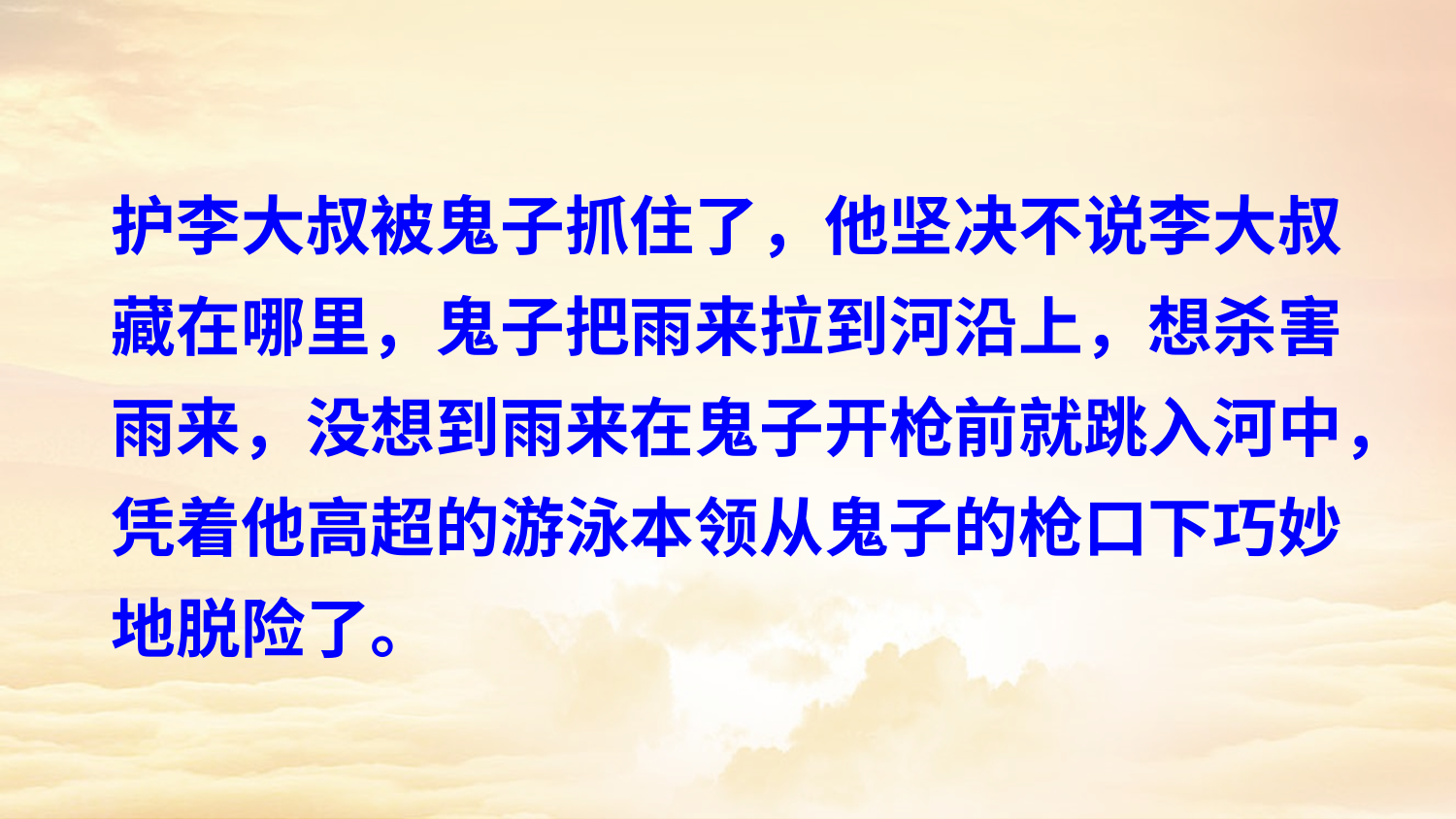

护李大叔被鬼子抓住了，他坚决不说李大叔藏在哪里，鬼子把雨来拉到河沿上，想杀害雨来，没想到雨来在鬼子开枪前就跳入河中，凭着他高超的游泳本领从鬼子的枪口下巧妙地脱险了。